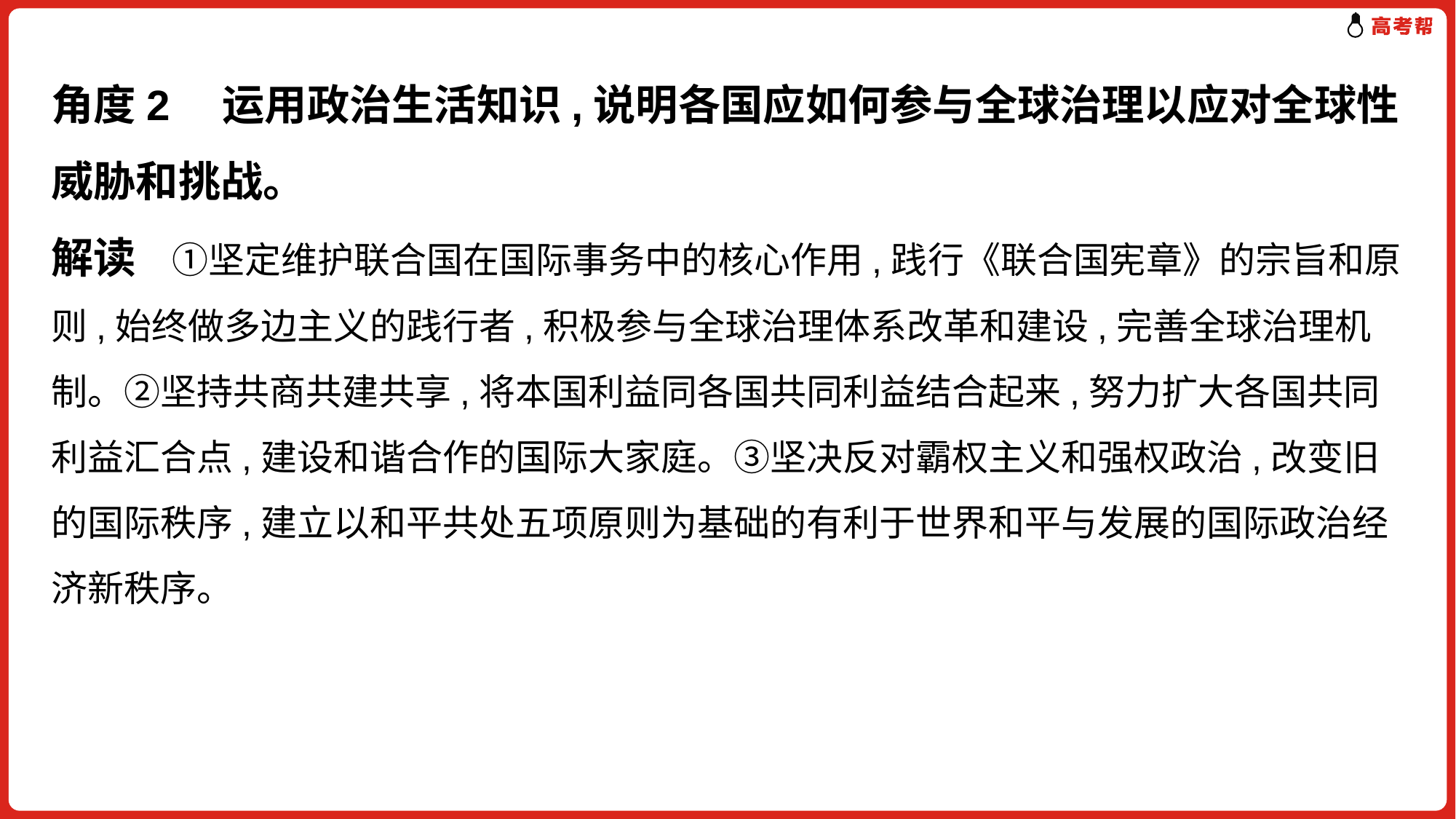

# 角度2　运用政治生活知识,说明各国应如何参与全球治理以应对全球性威胁和挑战。 解读　①坚定维护联合国在国际事务中的核心作用,践行《联合国宪章》的宗旨和原则,始终做多边主义的践行者,积极参与全球治理体系改革和建设,完善全球治理机制。②坚持共商共建共享,将本国利益同各国共同利益结合起来,努力扩大各国共同利益汇合点,建设和谐合作的国际大家庭。③坚决反对霸权主义和强权政治,改变旧的国际秩序,建立以和平共处五项原则为基础的有利于世界和平与发展的国际政治经济新秩序。